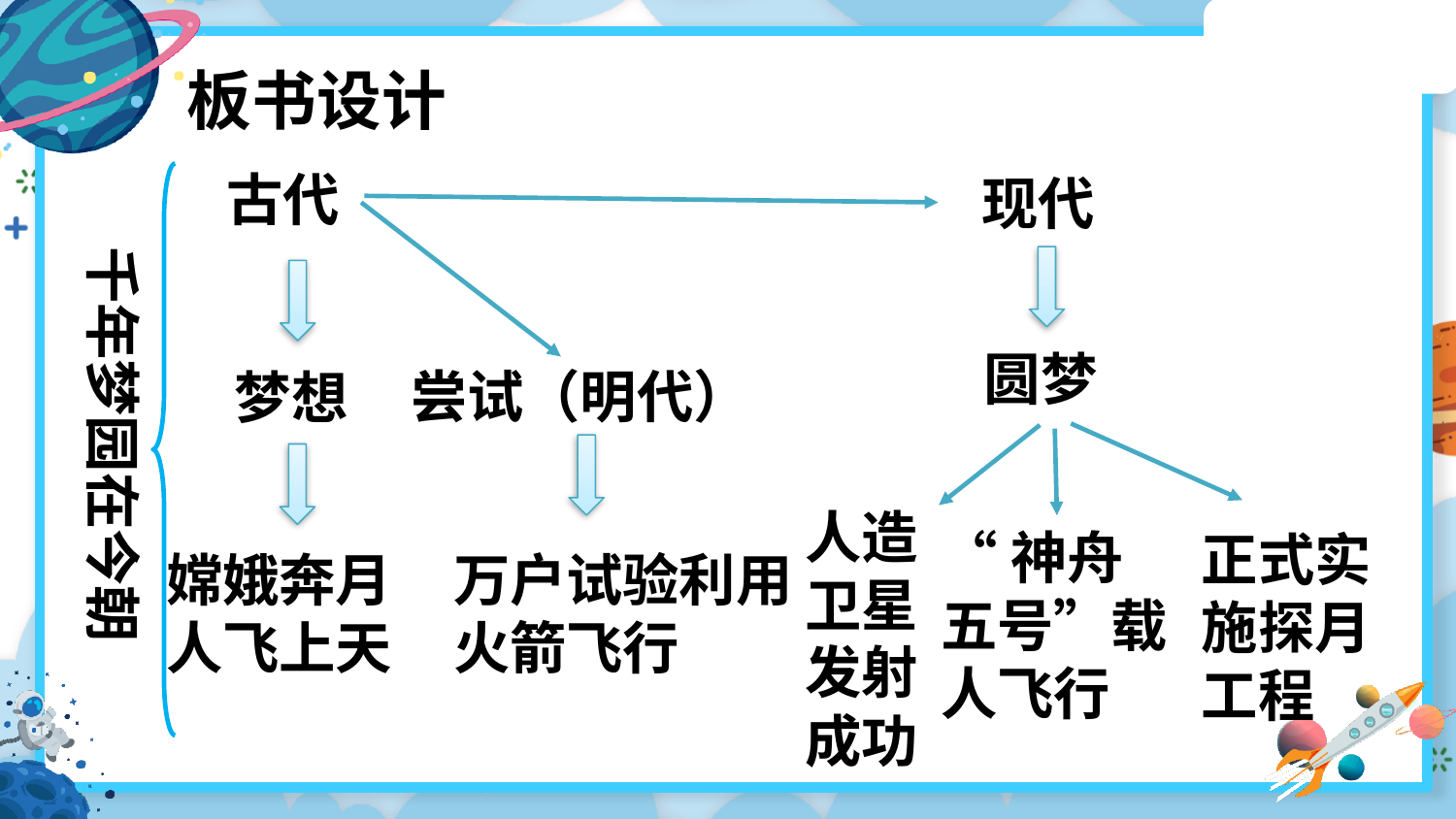

板书设计
古代
现代

千年梦园在今朝

圆梦
尝试（明代）
梦想

人造卫星发射成功
“神舟五号”载人飞行
正式实施探月工程
嫦娥奔月
人飞上天
万户试验利用火箭飞行